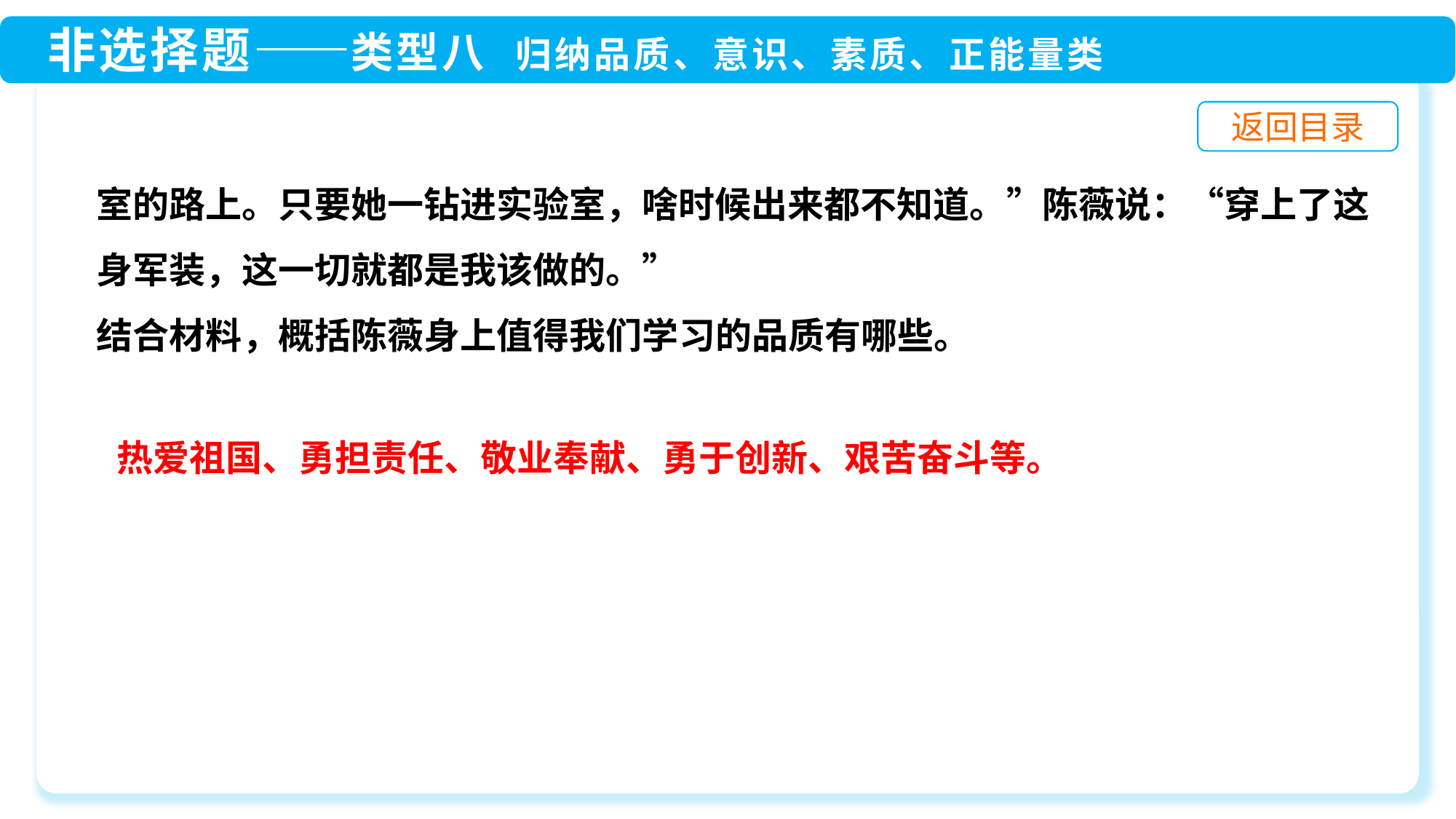

室的路上。只要她一钻进实验室，啥时候出来都不知道。”陈薇说：“穿上了这身军装，这一切就都是我该做的。”
结合材料，概括陈薇身上值得我们学习的品质有哪些。
热爱祖国、勇担责任、敬业奉献、勇于创新、艰苦奋斗等。